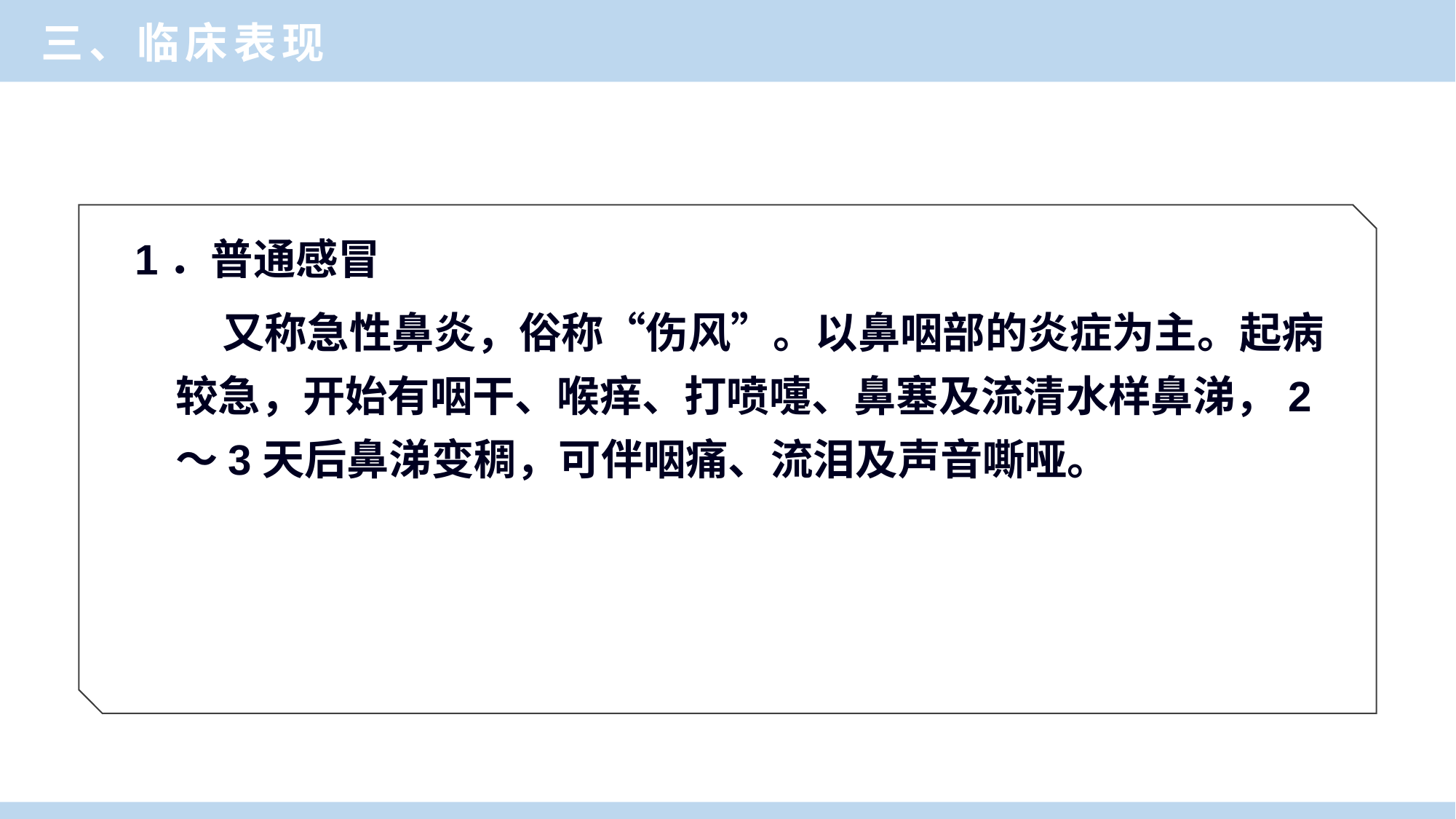

三、临床表现

1．普通感冒
        又称急性鼻炎，俗称“伤风”。以鼻咽部的炎症为主。起病较急，开始有咽干、喉痒、打喷嚏、鼻塞及流清水样鼻涕，2～3天后鼻涕变稠，可伴咽痛、流泪及声音嘶哑。